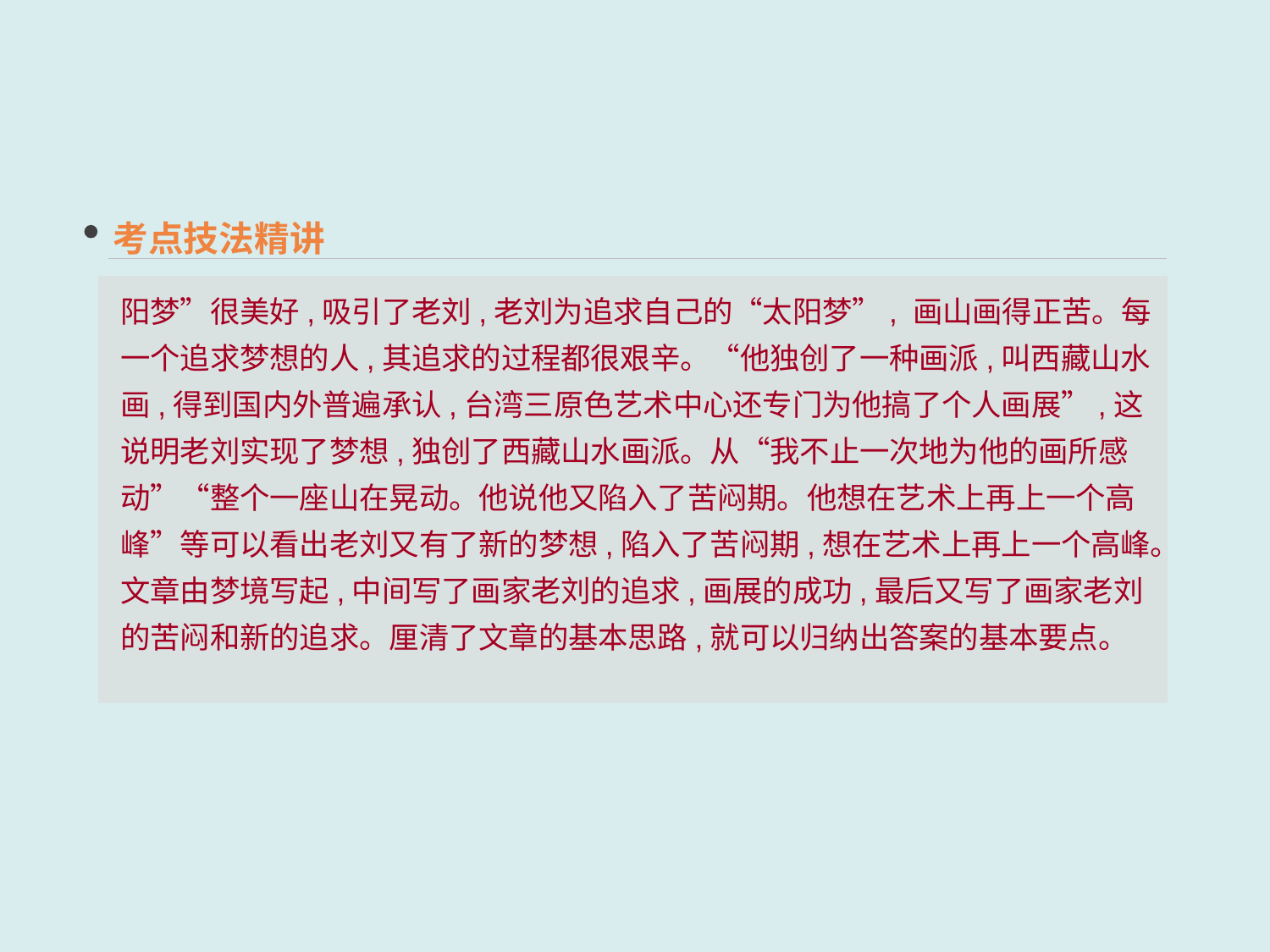

考点技法精讲

阳梦”很美好,吸引了老刘,老刘为追求自己的“太阳梦”, 画山画得正苦。每一个追求梦想的人,其追求的过程都很艰辛。“他独创了一种画派,叫西藏山水画,得到国内外普遍承认,台湾三原色艺术中心还专门为他搞了个人画展”,这说明老刘实现了梦想,独创了西藏山水画派。从“我不止一次地为他的画所感动”“整个一座山在晃动。他说他又陷入了苦闷期。他想在艺术上再上一个高峰”等可以看出老刘又有了新的梦想,陷入了苦闷期,想在艺术上再上一个高峰。文章由梦境写起,中间写了画家老刘的追求,画展的成功,最后又写了画家老刘的苦闷和新的追求。厘清了文章的基本思路,就可以归纳出答案的基本要点。